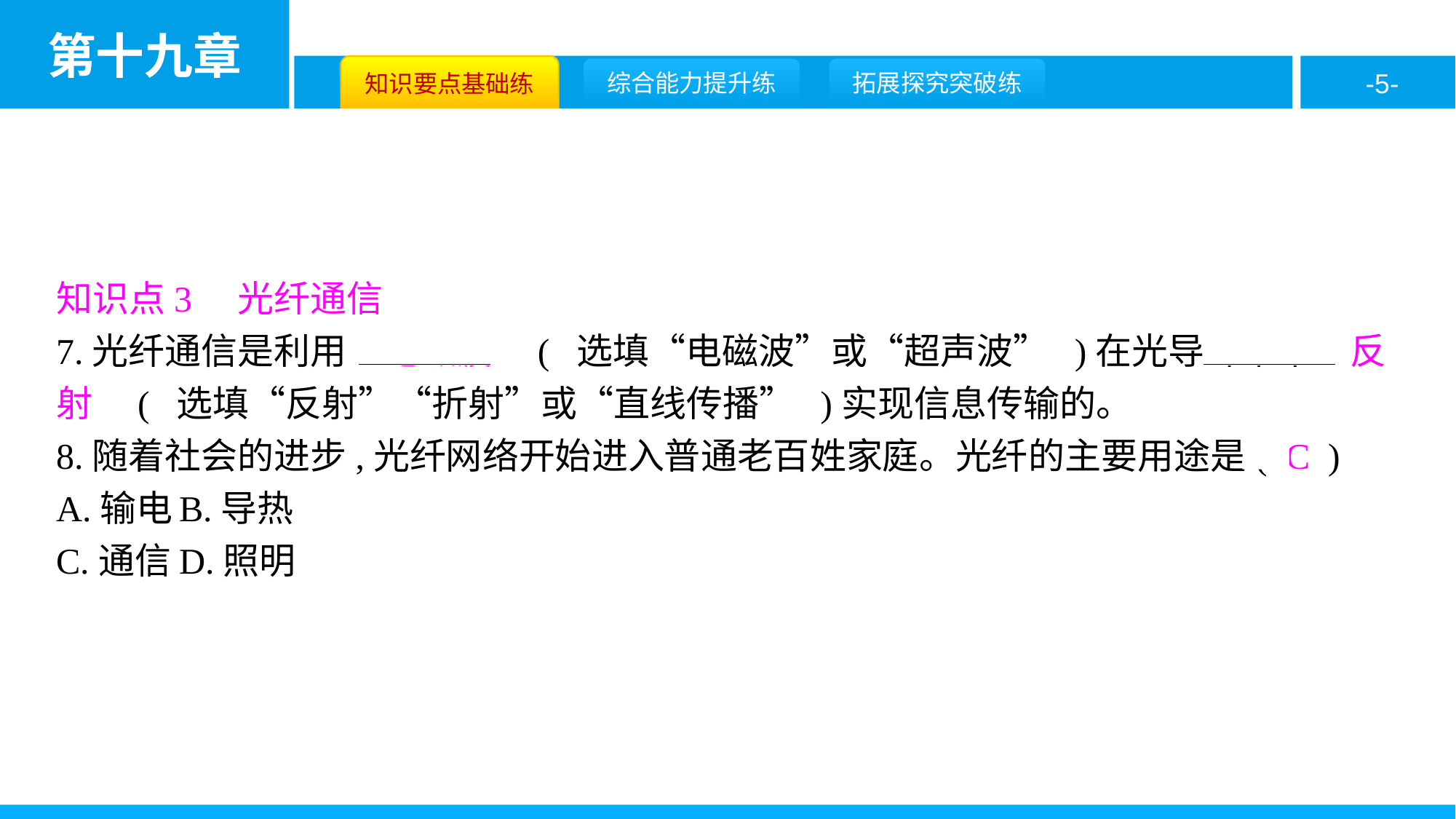

知识点3　光纤通信
7.光纤通信是利用　电磁波　(  选填“电磁波”或“超声波”  )在光导纤维中　反射　(  选填“反射”“折射”或“直线传播”  )实现信息传输的。
8.随着社会的进步,光纤网络开始进入普通老百姓家庭。光纤的主要用途是(  C  )
A.输电	B.导热
C.通信	D.照明